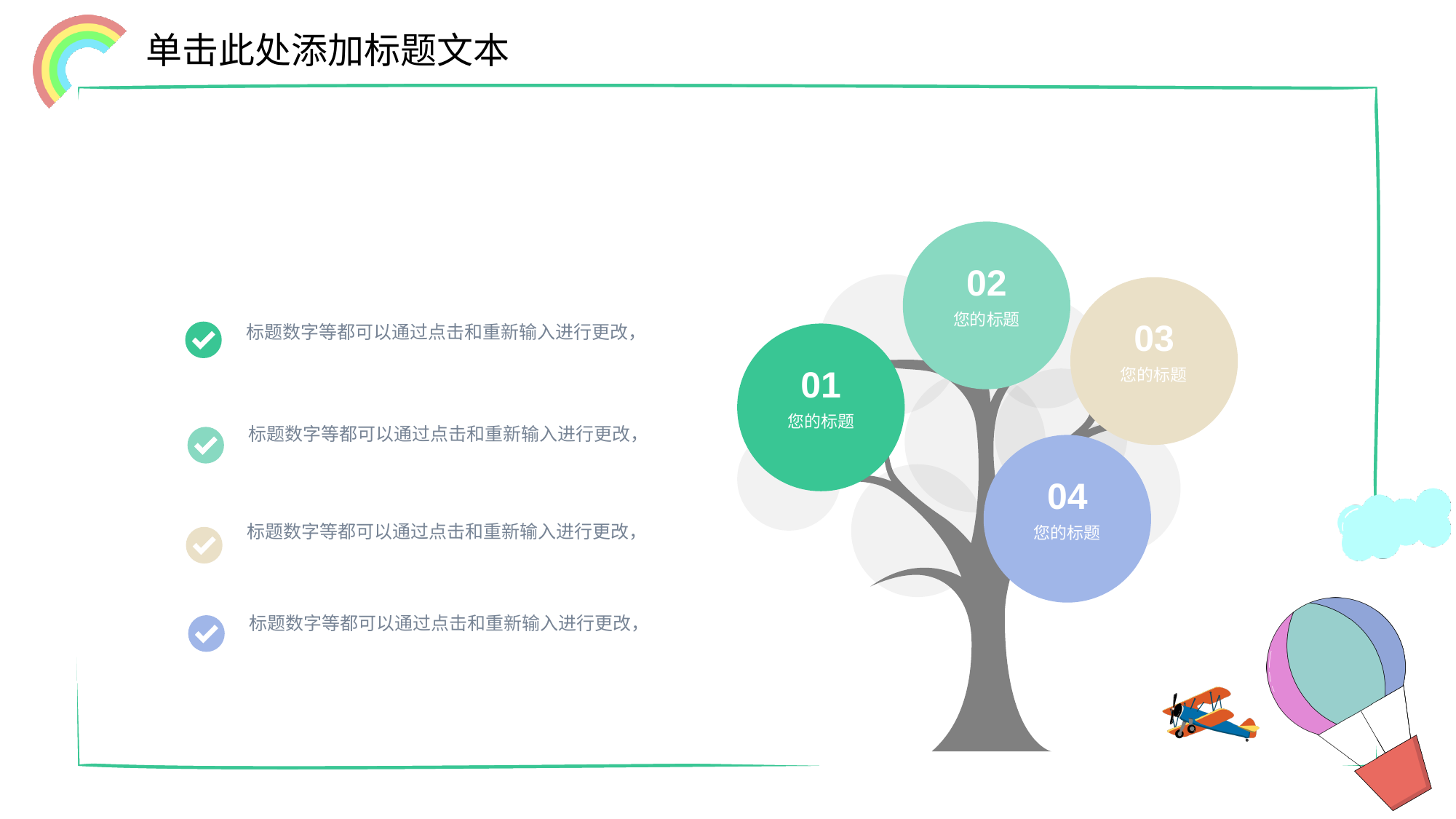

单击此处添加标题文本
02
您的标题

03
您的标题

01
您的标题

04
您的标题

标题数字等都可以通过点击和重新输入进行更改，

标题数字等都可以通过点击和重新输入进行更改，

标题数字等都可以通过点击和重新输入进行更改，

标题数字等都可以通过点击和重新输入进行更改，